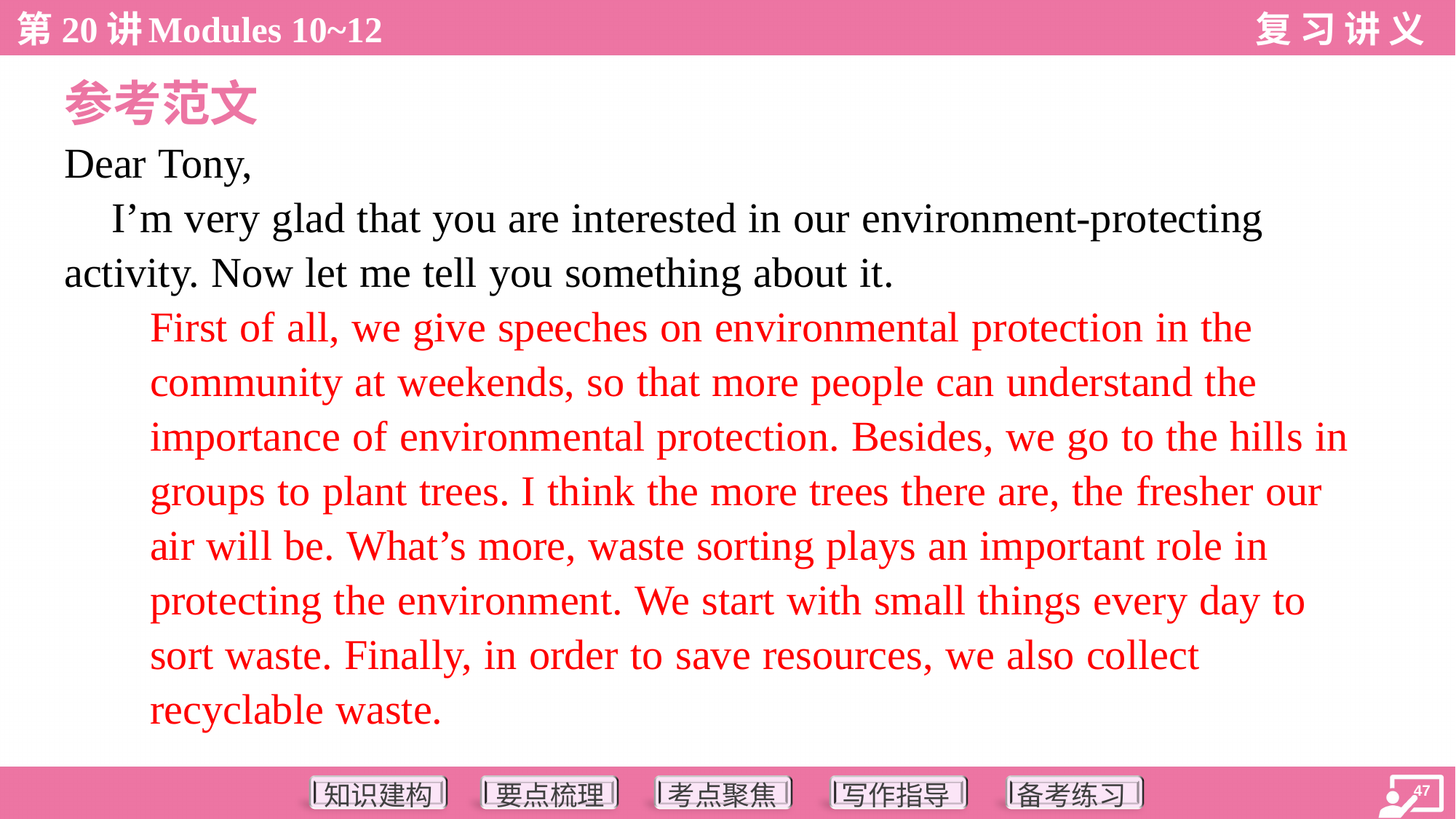

参考范文
Dear Tony,
    I’m very glad that you are interested in our environment-protecting
activity. Now let me tell you something about it.
First of all, we give speeches on environmental protection in the
community at weekends, so that more people can understand the
importance of environmental protection. Besides, we go to the hills in
groups to plant trees. I think the more trees there are, the fresher our
air will be. What’s more, waste sorting plays an important role in
protecting the environment. We start with small things every day to
sort waste. Finally, in order to save resources, we also collect
recyclable waste.